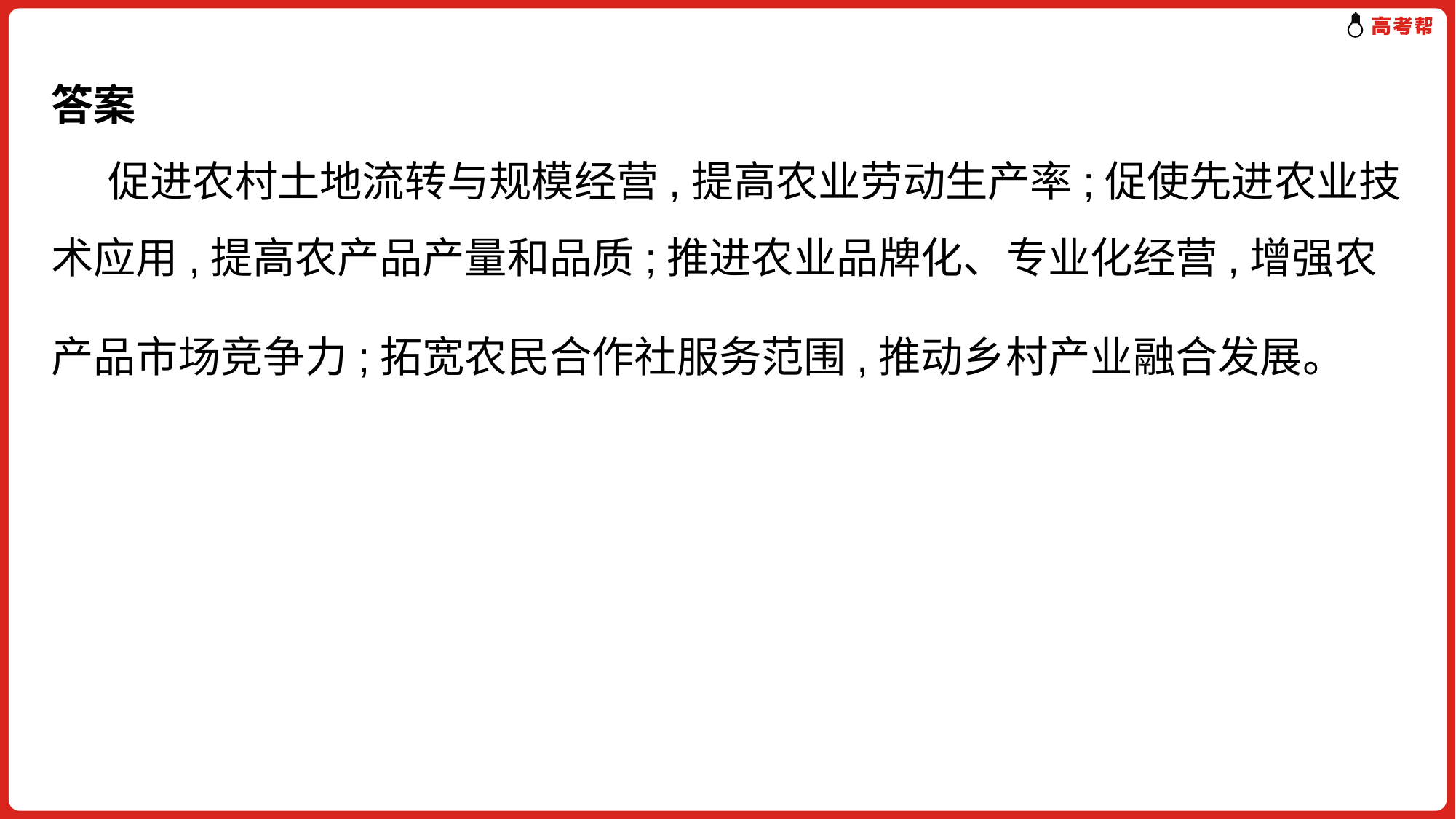

# 答案 促进农村土地流转与规模经营,提高农业劳动生产率;促使先进农业技术应用,提高农产品产量和品质;推进农业品牌化、专业化经营,增强农产品市场竞争力;拓宽农民合作社服务范围,推动乡村产业融合发展。